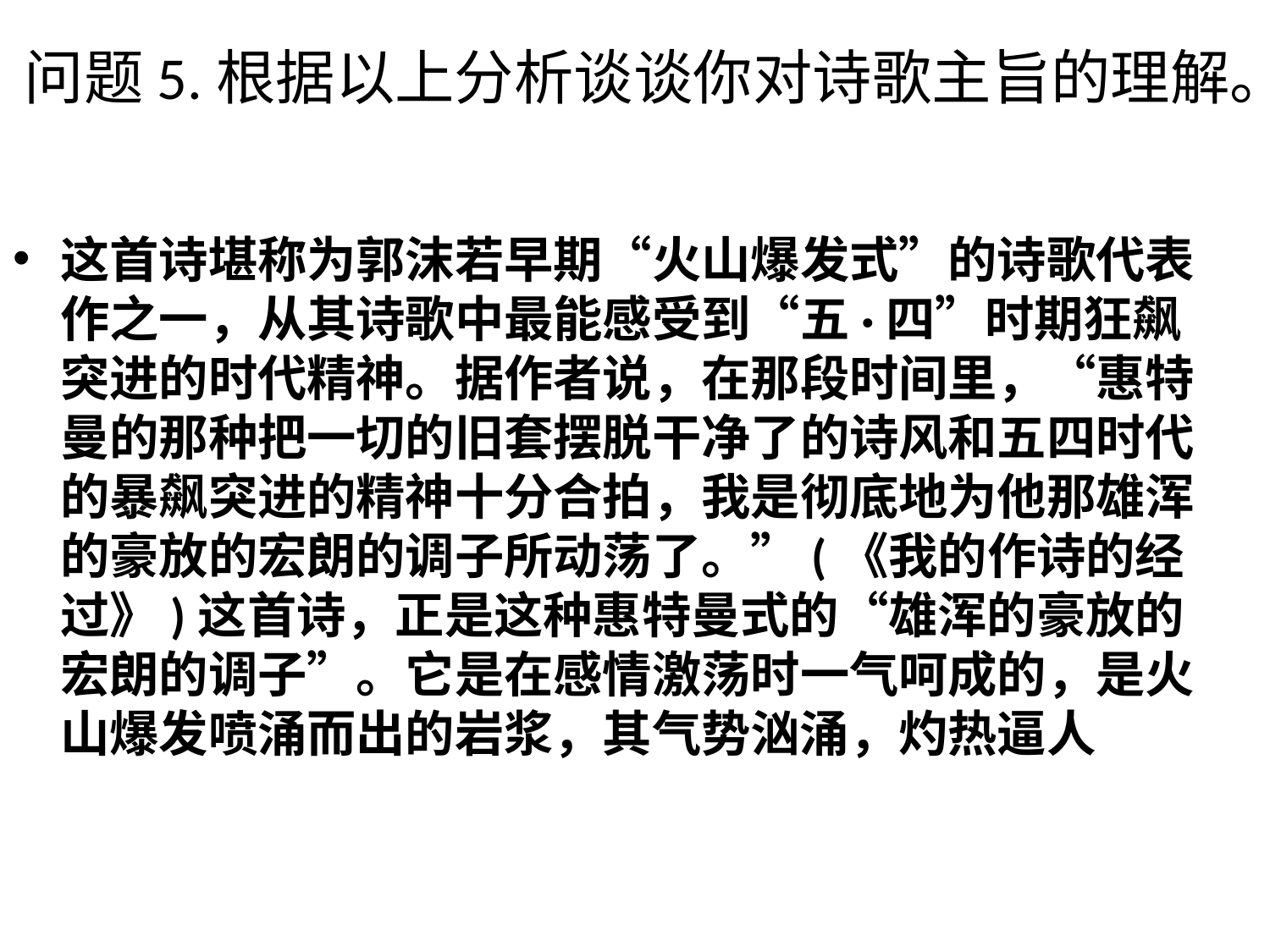

# 问题5.根据以上分析谈谈你对诗歌主旨的理解。
这首诗堪称为郭沫若早期“火山爆发式”的诗歌代表作之一，从其诗歌中最能感受到“五·四”时期狂飙突进的时代精神。据作者说，在那段时间里，“惠特曼的那种把一切的旧套摆脱干净了的诗风和五四时代的暴飙突进的精神十分合拍，我是彻底地为他那雄浑的豪放的宏朗的调子所动荡了。”(《我的作诗的经过》)这首诗，正是这种惠特曼式的“雄浑的豪放的宏朗的调子”。它是在感情激荡时一气呵成的，是火山爆发喷涌而出的岩浆，其气势汹涌，灼热逼人